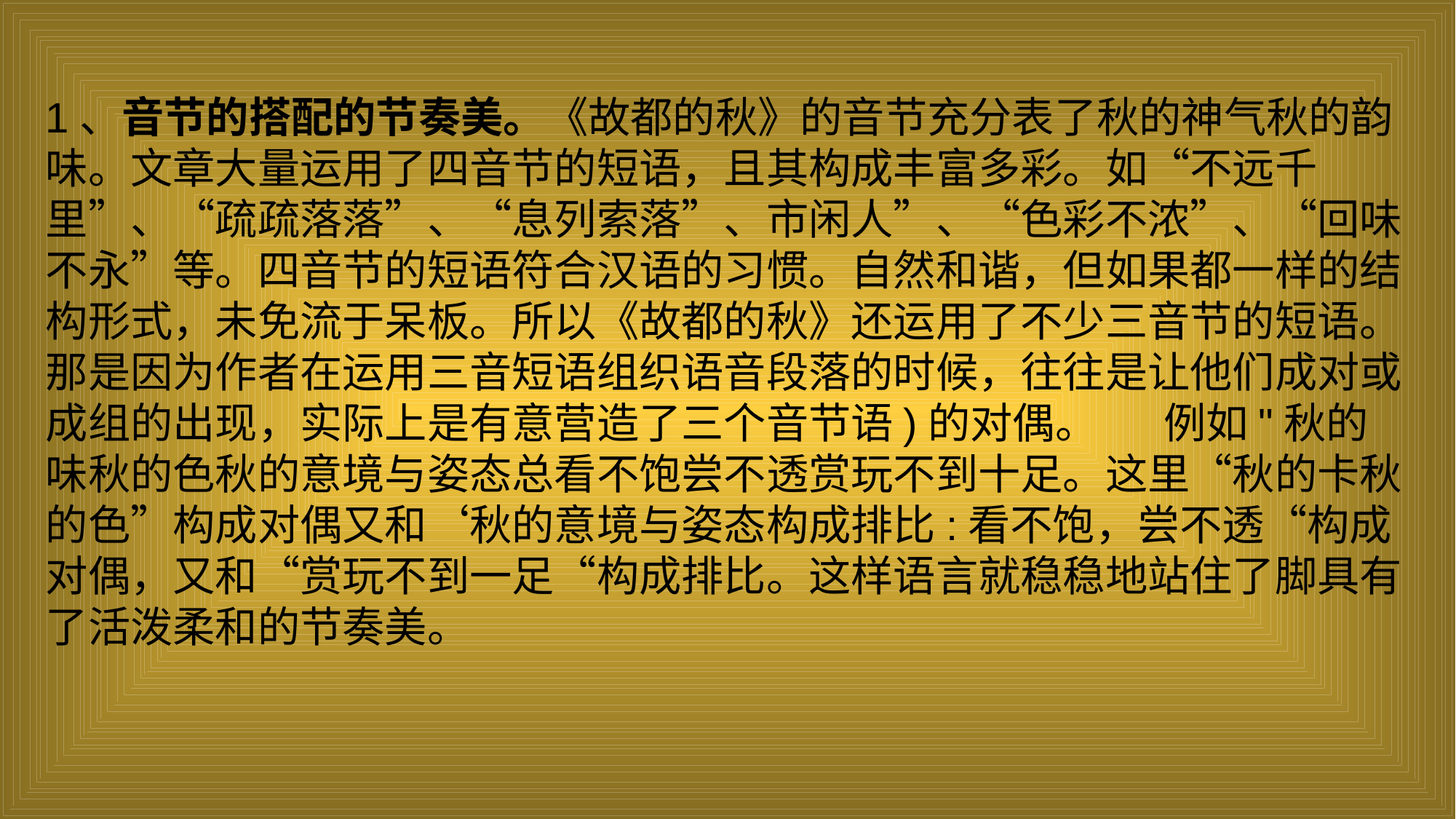

1、音节的搭配的节奏美。《故都的秋》的音节充分表了秋的神气秋的韵味。文章大量运用了四音节的短语，且其构成丰富多彩。如“不远千里”、“疏疏落落”、“息列索落”、市闲人”、“色彩不浓”、“回味不永”等。四音节的短语符合汉语的习惯。自然和谐，但如果都一样的结构形式，未免流于呆板。所以《故都的秋》还运用了不少三音节的短语。那是因为作者在运用三音短语组织语音段落的时候，往往是让他们成对或成组的出现，实际上是有意营造了三个音节语)的对偶。       例如"秋的味秋的色秋的意境与姿态总看不饱尝不透赏玩不到十足。这里“秋的卡秋的色”构成对偶又和‘秋的意境与姿态构成排比:看不饱，尝不透“构成对偶，又和“赏玩不到一足“构成排比。这样语言就稳稳地站住了脚具有了活泼柔和的节奏美。